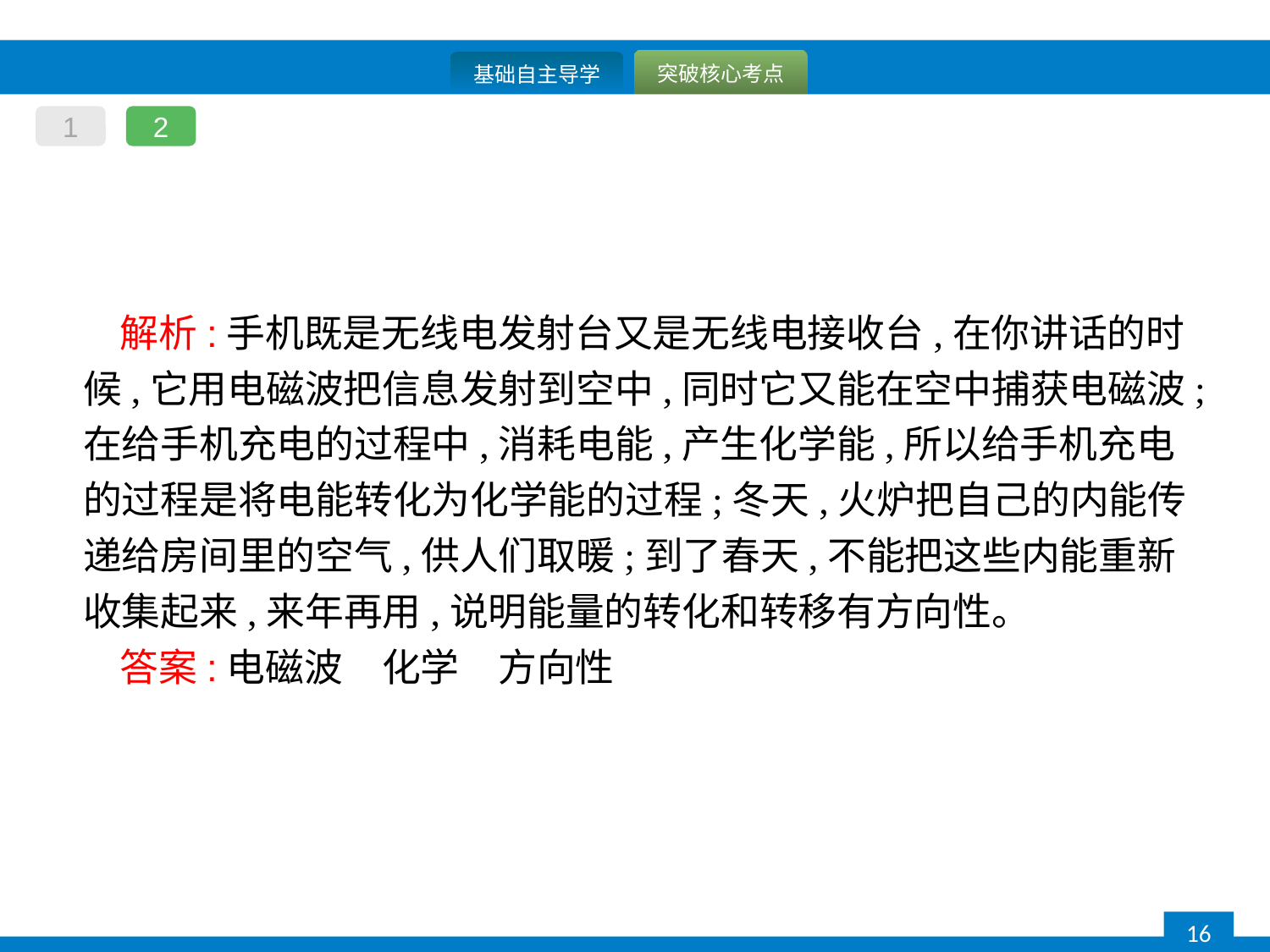

1
2
解析:手机既是无线电发射台又是无线电接收台,在你讲话的时候,它用电磁波把信息发射到空中,同时它又能在空中捕获电磁波;在给手机充电的过程中,消耗电能,产生化学能,所以给手机充电的过程是将电能转化为化学能的过程;冬天,火炉把自己的内能传递给房间里的空气,供人们取暖;到了春天,不能把这些内能重新收集起来,来年再用,说明能量的转化和转移有方向性。
答案:电磁波　化学　方向性